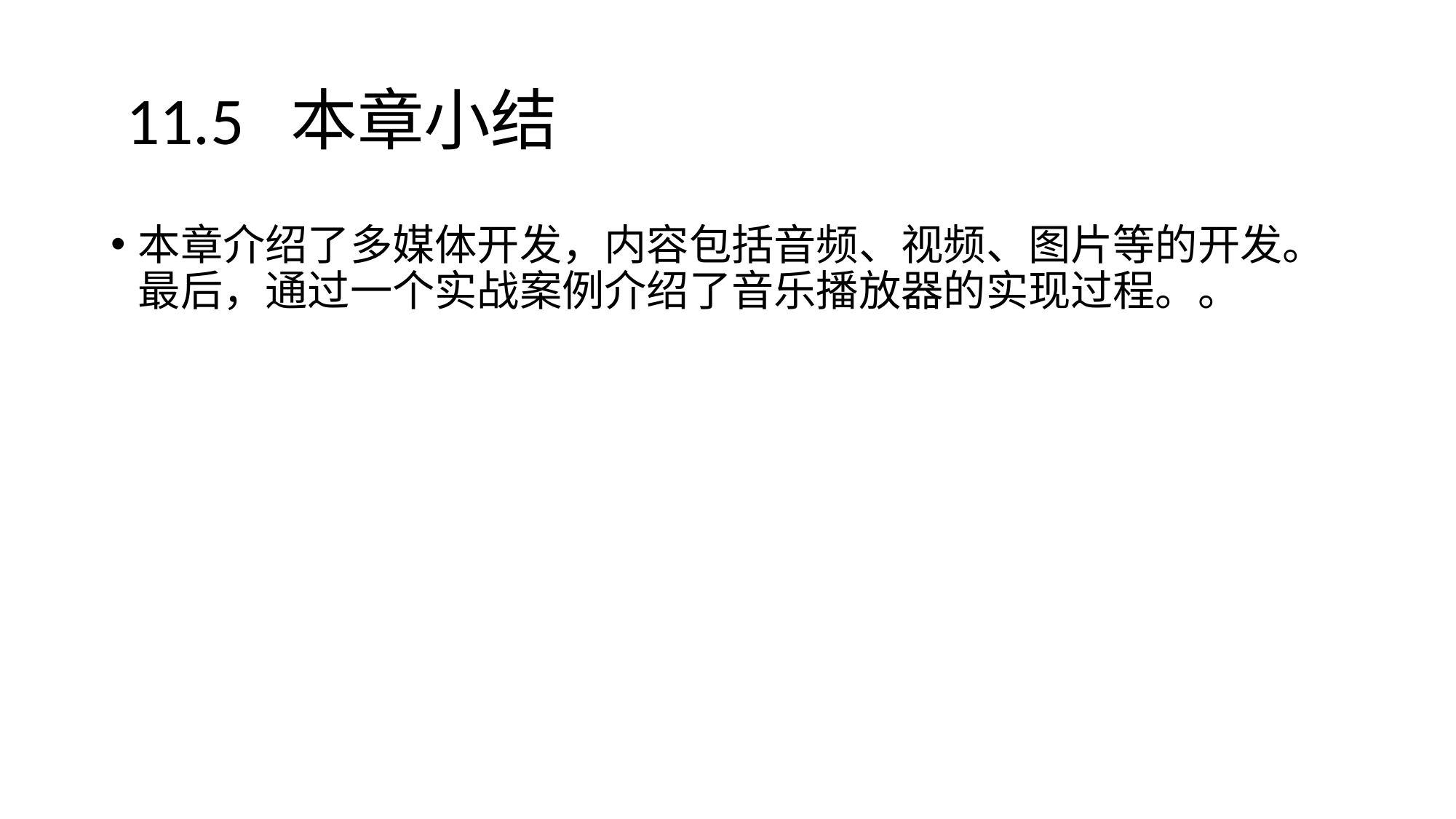

# 11.5  本章小结
本章介绍了多媒体开发，内容包括音频、视频、图片等的开发。最后，通过一个实战案例介绍了音乐播放器的实现过程。。